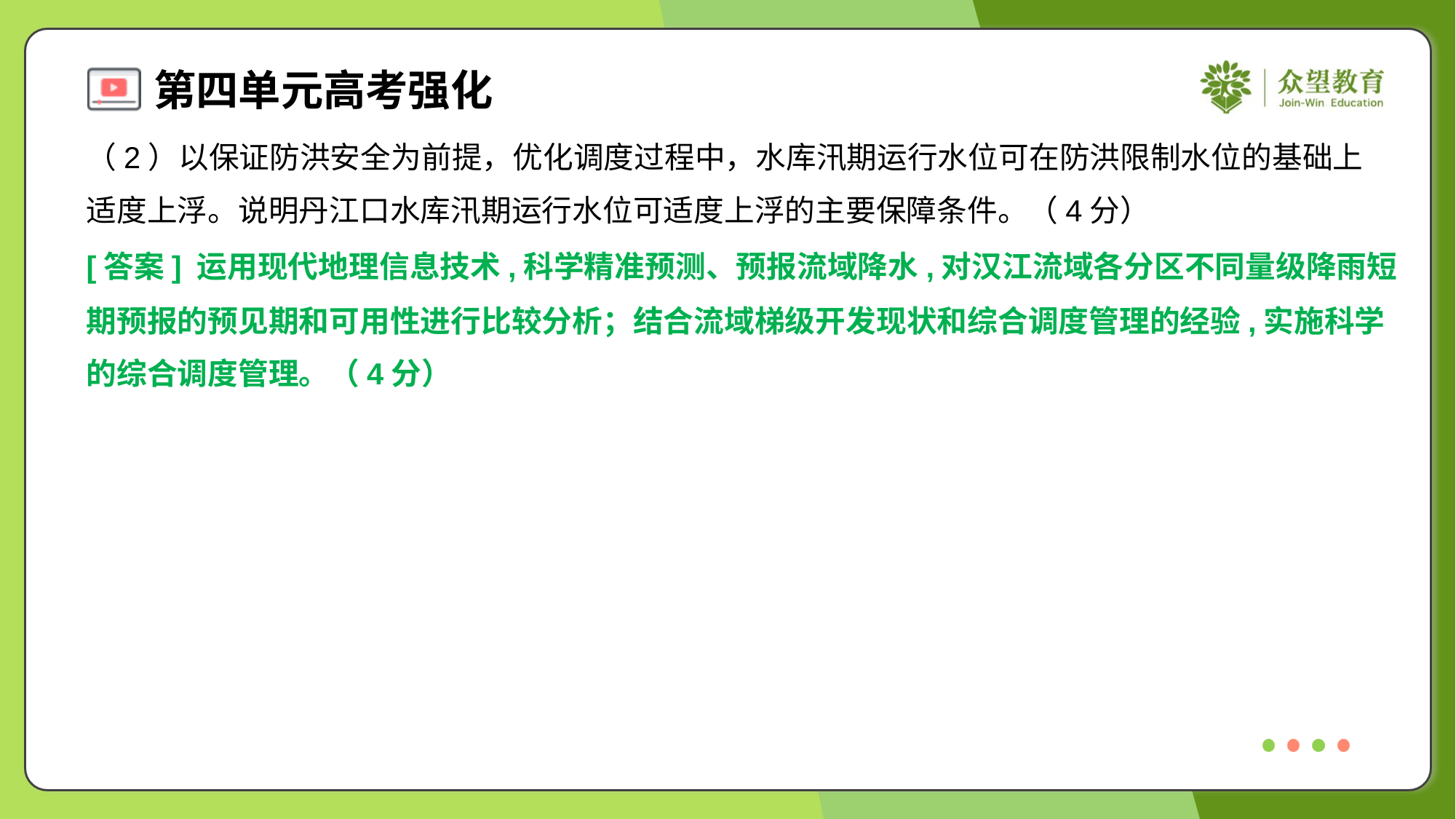

（2）以保证防洪安全为前提，优化调度过程中，水库汛期运行水位可在防洪限制水位的基础上
适度上浮。说明丹江口水库汛期运行水位可适度上浮的主要保障条件。（4分）
[答案] 运用现代地理信息技术,科学精准预测、预报流域降水,对汉江流域各分区不同量级降雨短
期预报的预见期和可用性进行比较分析；结合流域梯级开发现状和综合调度管理的经验,实施科学
的综合调度管理。（4分）